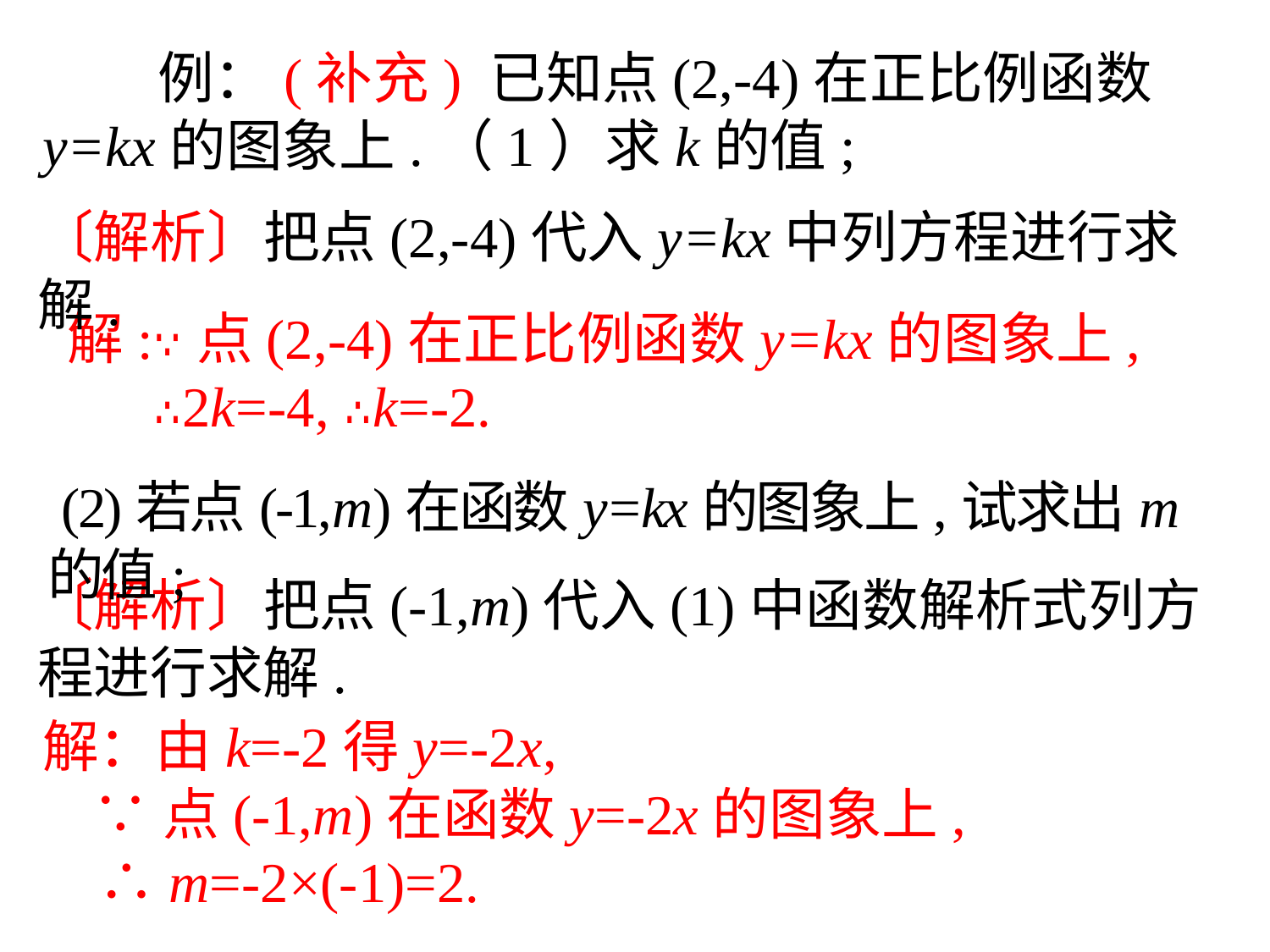

例：(补充) 已知点(2,-4)在正比例函数y=kx的图象上.（1）求k的值;
〔解析〕把点(2,-4)代入y=kx中列方程进行求解.
解:∵点(2,-4)在正比例函数y=kx的图象上,
      ∴2k=-4, ∴k=-2.
 (2)若点(-1,m)在函数y=kx的图象上,试求出m的值;
〔解析〕把点(-1,m)代入(1)中函数解析式列方程进行求解.
解：由k=-2得y=-2x,
    ∵点(-1,m)在函数y=-2x的图象上,
　∴m=-2×(-1)=2.